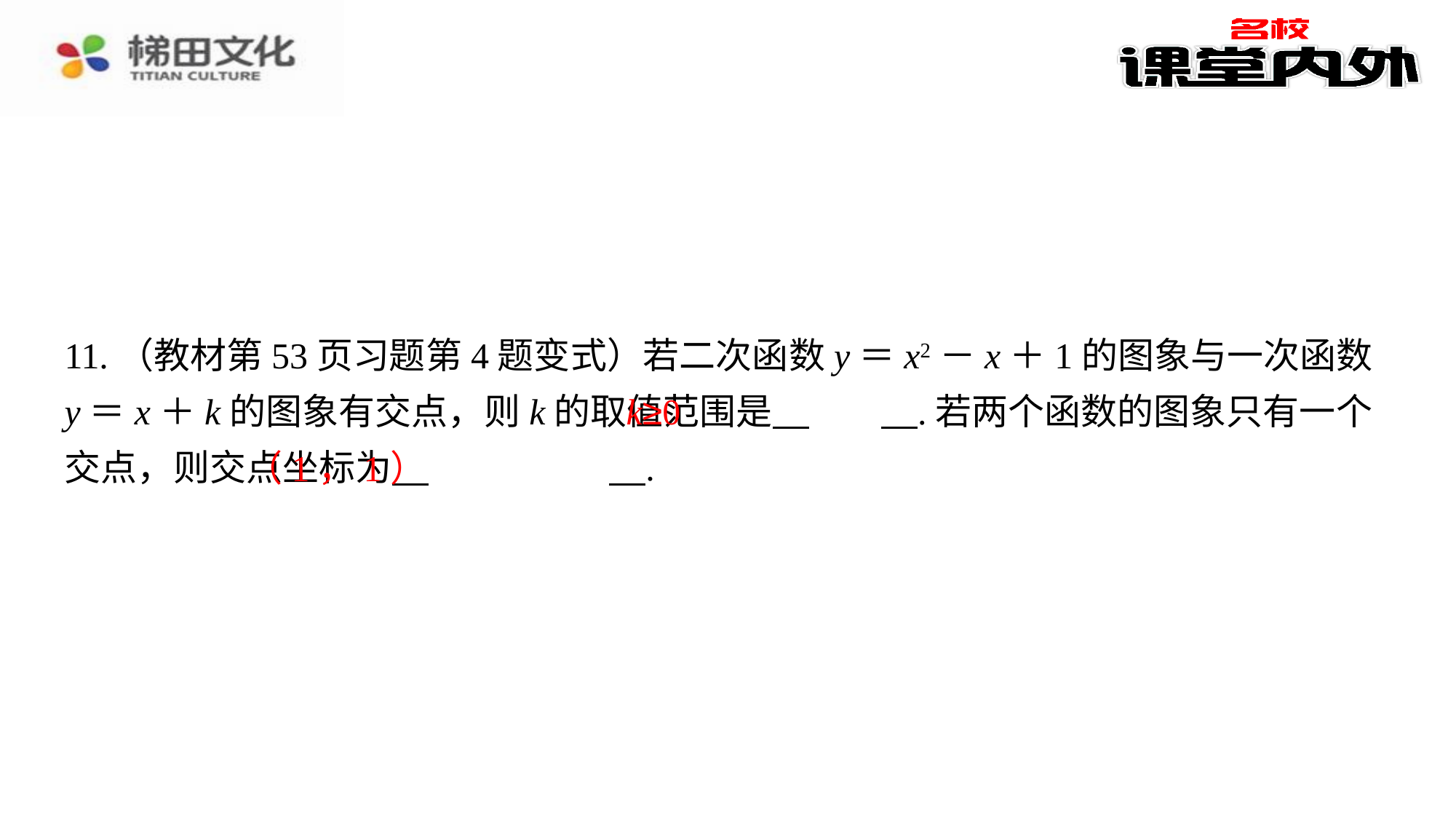

11.（教材第53页习题第4题变式）若二次函数y＝x2－x＋1的图象与一次函数y＝x＋k的图象有交点，则k的取值范围是 　k≥0　⁠.若两个函数的图象只有一个交点，则交点坐标为 　（1，1）　⁠.
k≥0
（1，1）